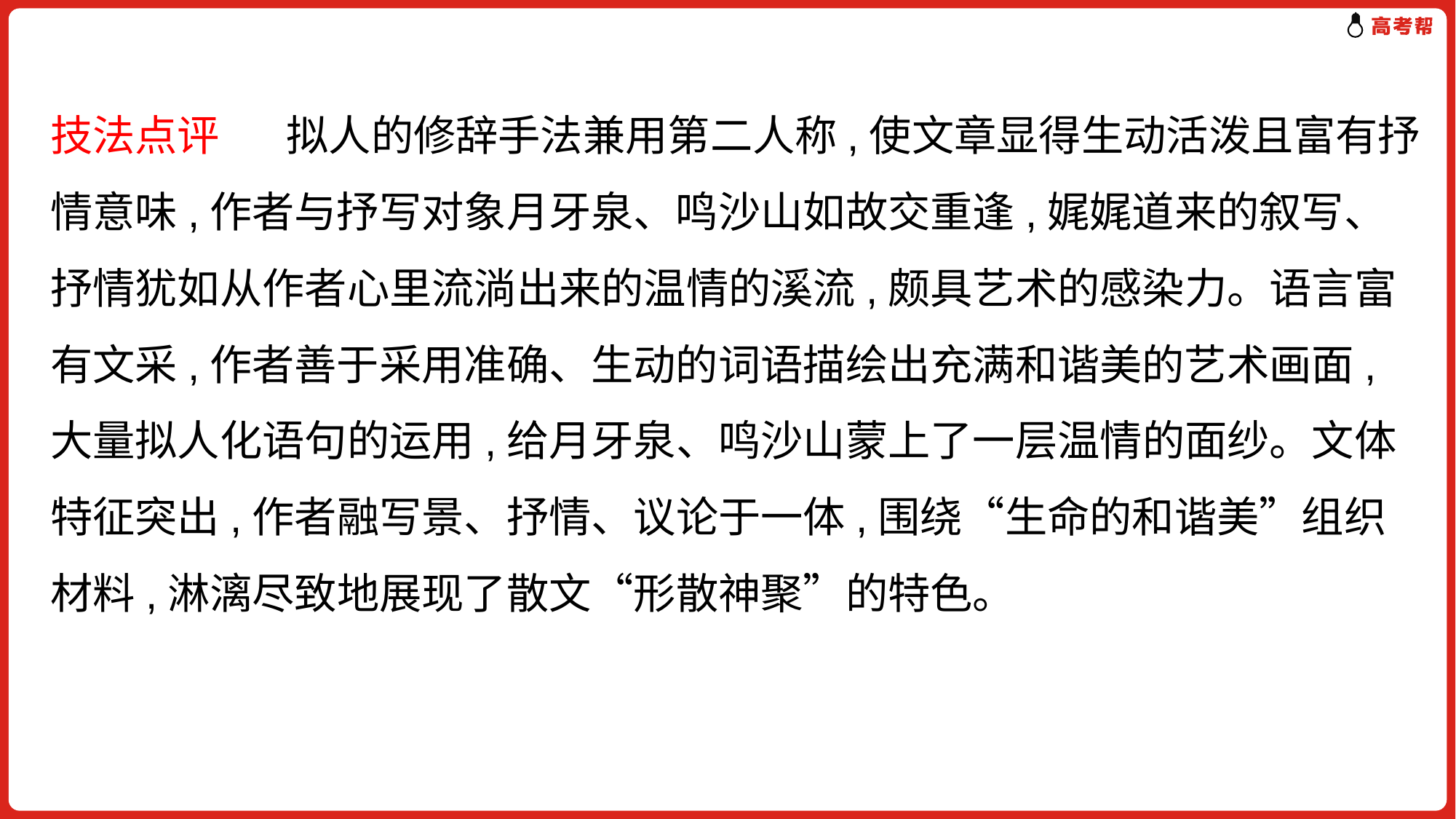

技法点评       拟人的修辞手法兼用第二人称,使文章显得生动活泼且富有抒情意味,作者与抒写对象月牙泉、鸣沙山如故交重逢,娓娓道来的叙写、抒情犹如从作者心里流淌出来的温情的溪流,颇具艺术的感染力。语言富有文采,作者善于采用准确、生动的词语描绘出充满和谐美的艺术画面,大量拟人化语句的运用,给月牙泉、鸣沙山蒙上了一层温情的面纱。文体特征突出,作者融写景、抒情、议论于一体,围绕“生命的和谐美”组织材料,淋漓尽致地展现了散文“形散神聚”的特色。